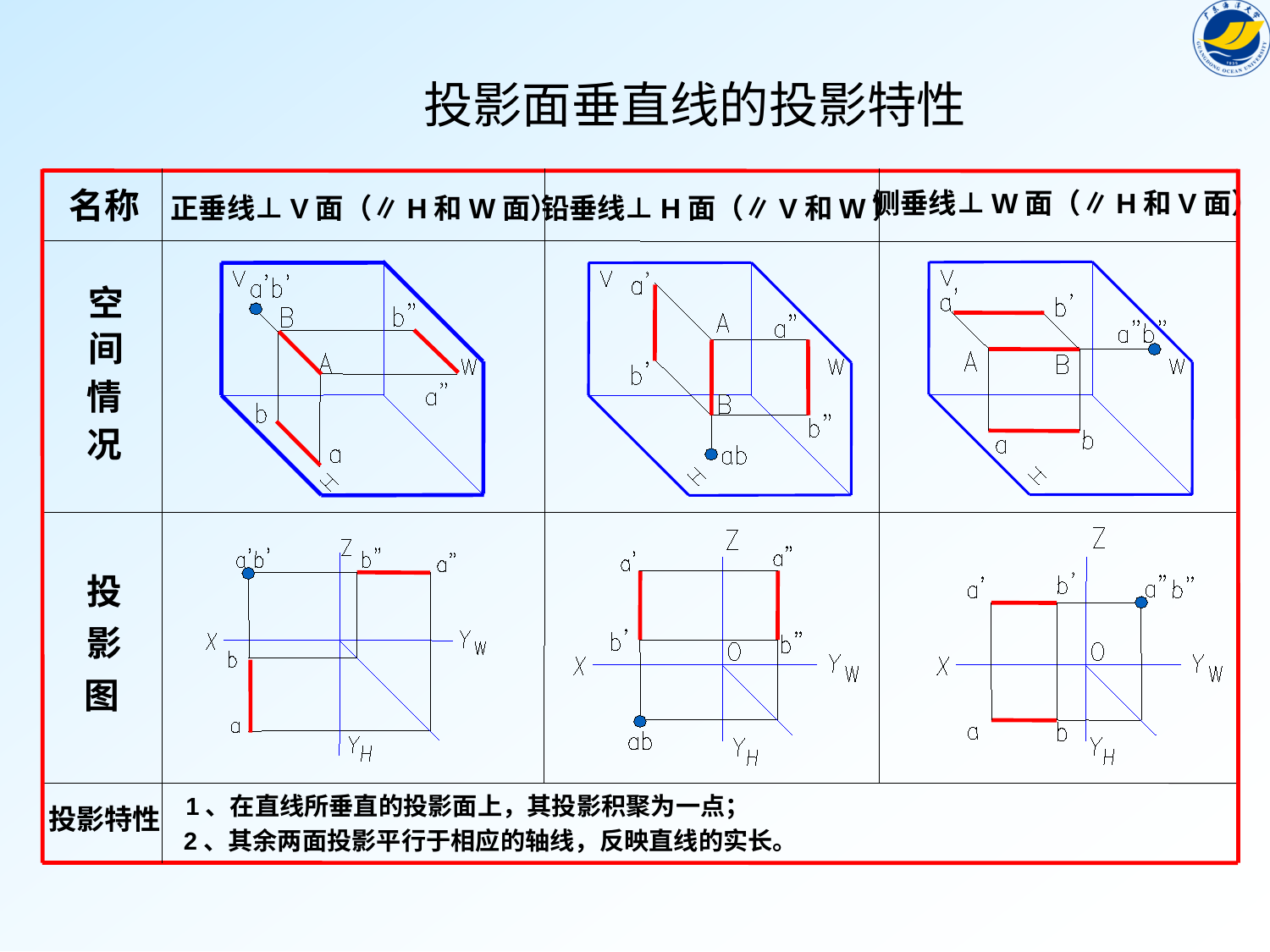

投影面垂直线的投影特性

名称
侧垂线⊥W面（∥H和V面）
正垂线⊥V面（∥H和W面）
铅垂线⊥H面（∥V和W）

空

间

情

况

投

影

图

1、在直线所垂直的投影面上，其投影积聚为一点；
投影特性
2、其余两面投影平行于相应的轴线，反映直线的实长。